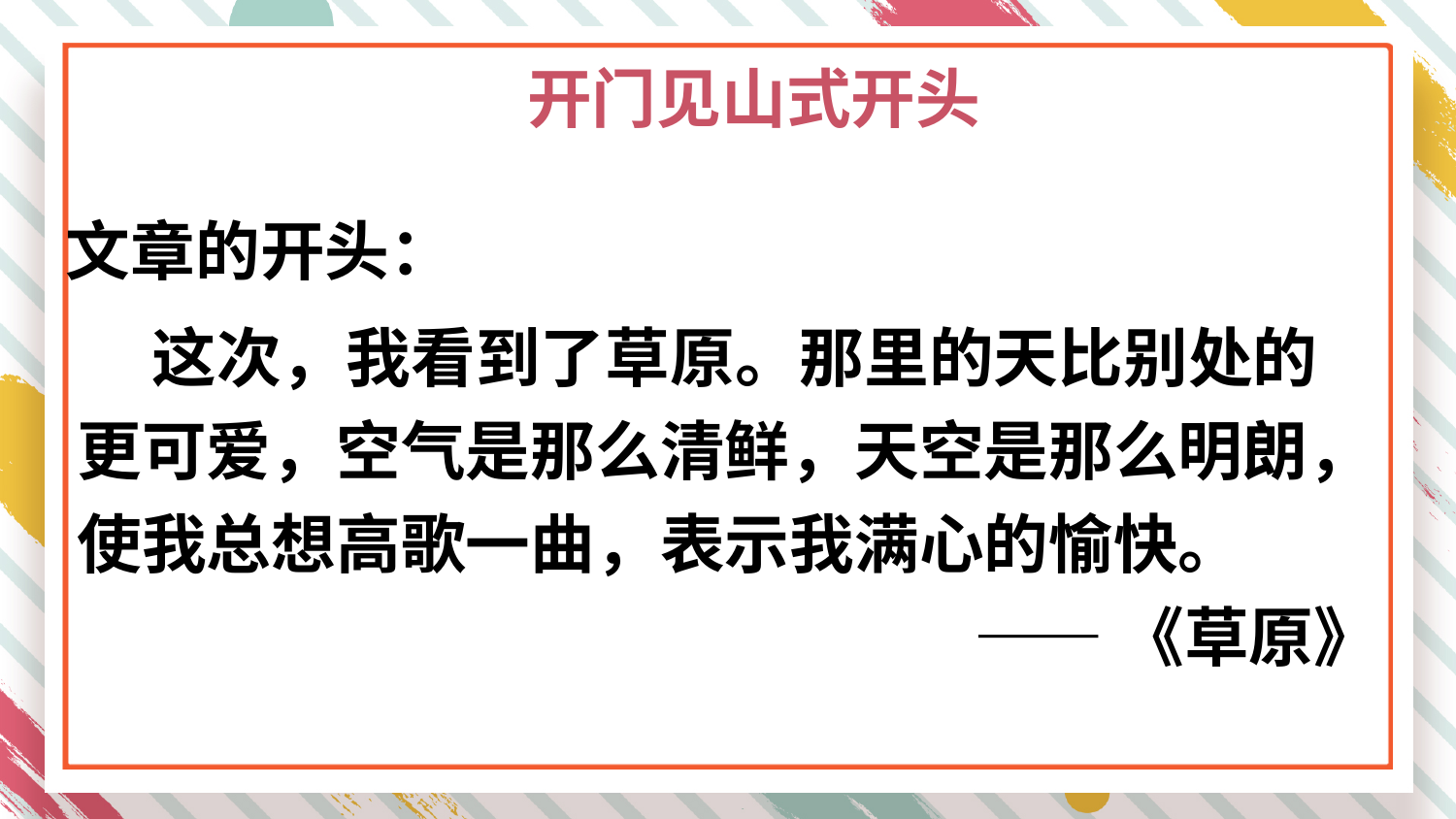

开门见山式开头
文章的开头：
    这次，我看到了草原。那里的天比别处的更可爱，空气是那么清鲜，天空是那么明朗，使我总想高歌一曲，表示我满心的愉快。
——《草原》